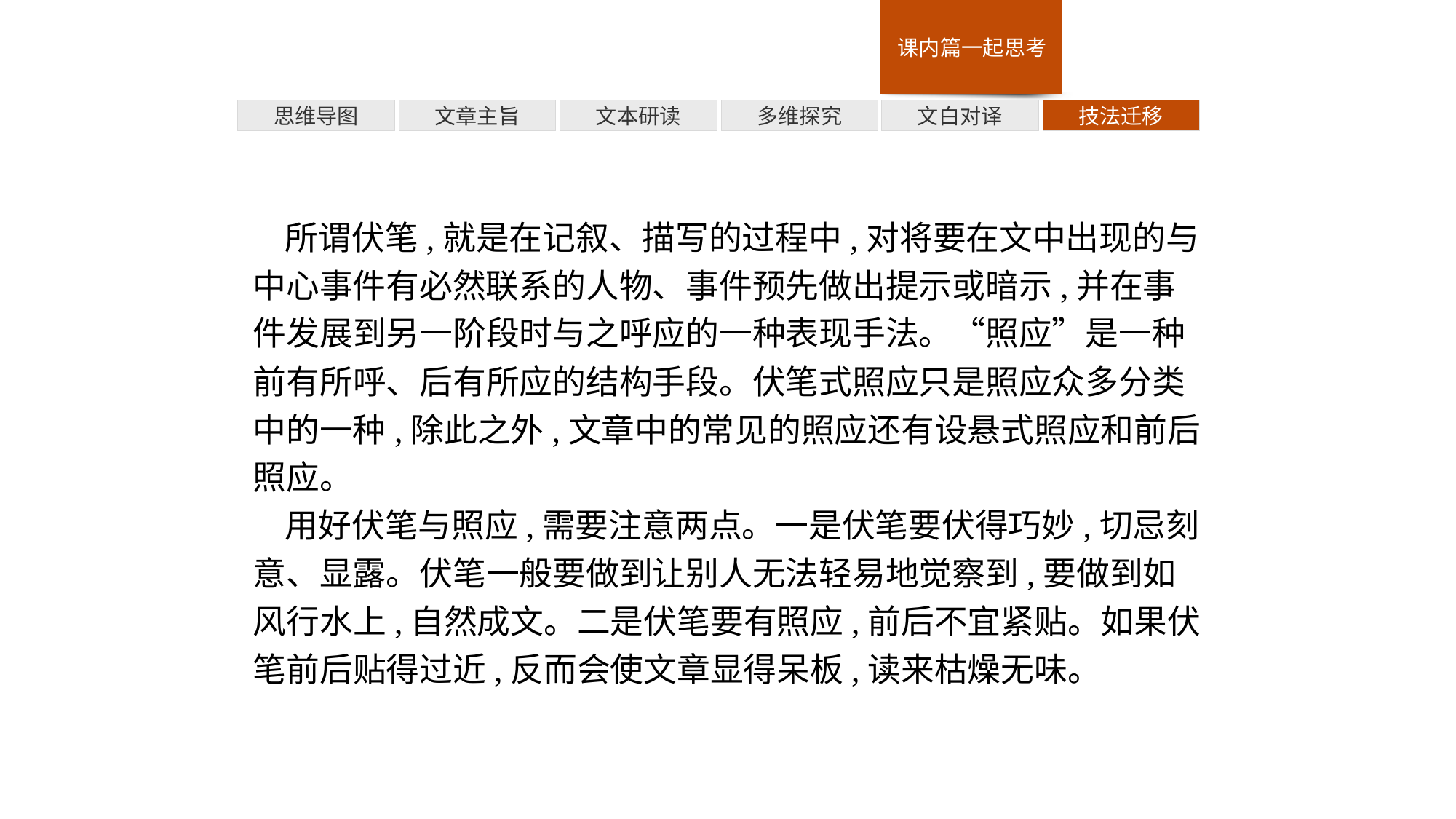

多维探究
技法迁移
思维导图
文章主旨
文本研读
文白对译
所谓伏笔,就是在记叙、描写的过程中,对将要在文中出现的与中心事件有必然联系的人物、事件预先做出提示或暗示,并在事件发展到另一阶段时与之呼应的一种表现手法。“照应”是一种前有所呼、后有所应的结构手段。伏笔式照应只是照应众多分类中的一种,除此之外,文章中的常见的照应还有设悬式照应和前后照应。
用好伏笔与照应,需要注意两点。一是伏笔要伏得巧妙,切忌刻意、显露。伏笔一般要做到让别人无法轻易地觉察到,要做到如风行水上,自然成文。二是伏笔要有照应,前后不宜紧贴。如果伏笔前后贴得过近,反而会使文章显得呆板,读来枯燥无味。